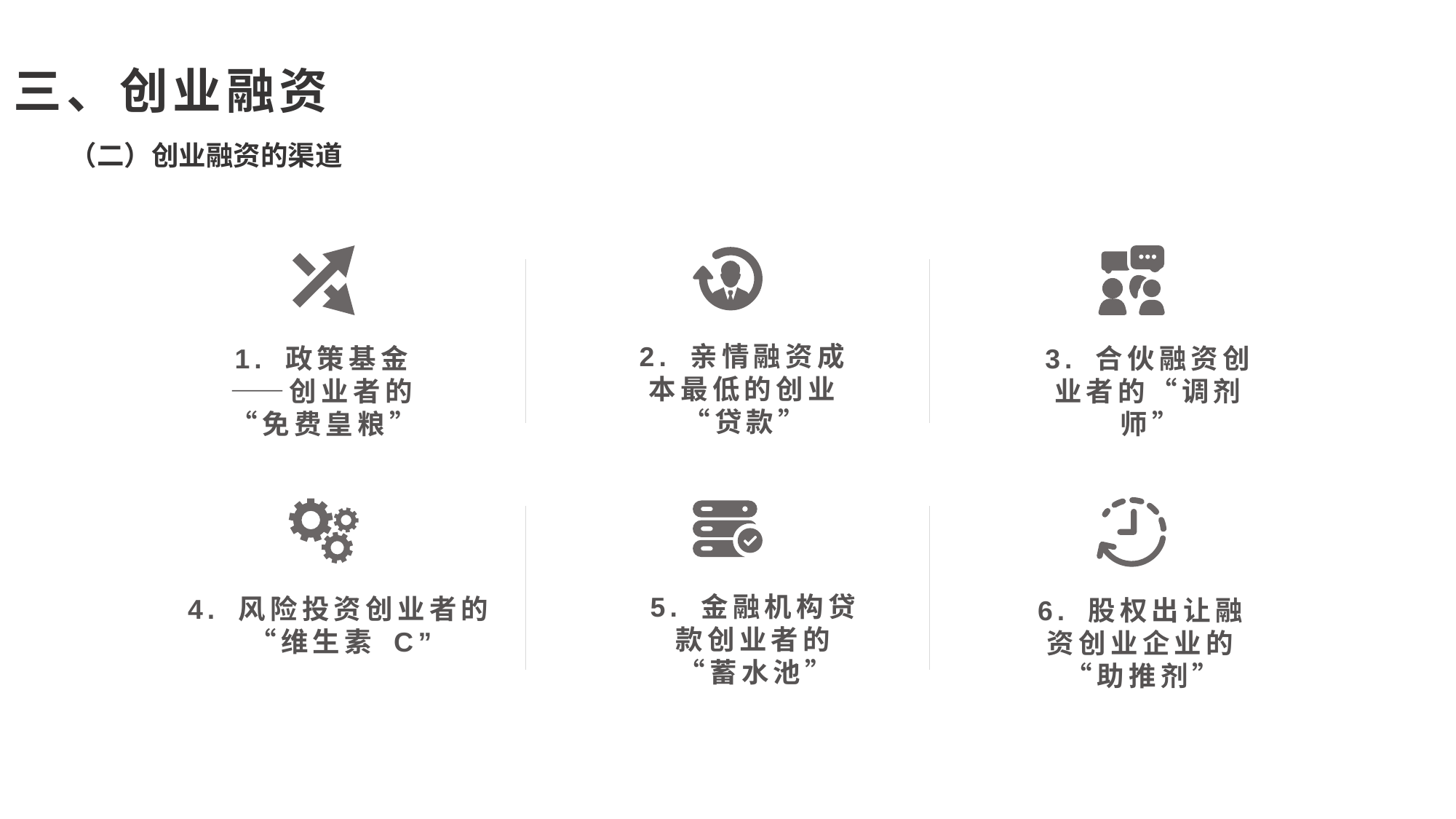

三、创业融资
（二）创业融资的渠道

1. 政策基金——创业者的“免费皇粮”

3. 合伙融资创业者的“调剂师”

2. 亲情融资成本最低的创业“贷款”

6. 股权出让融资创业企业的“助推剂”

4. 风险投资创业者的“维生素 C”

5. 金融机构贷款创业者的“蓄水池”